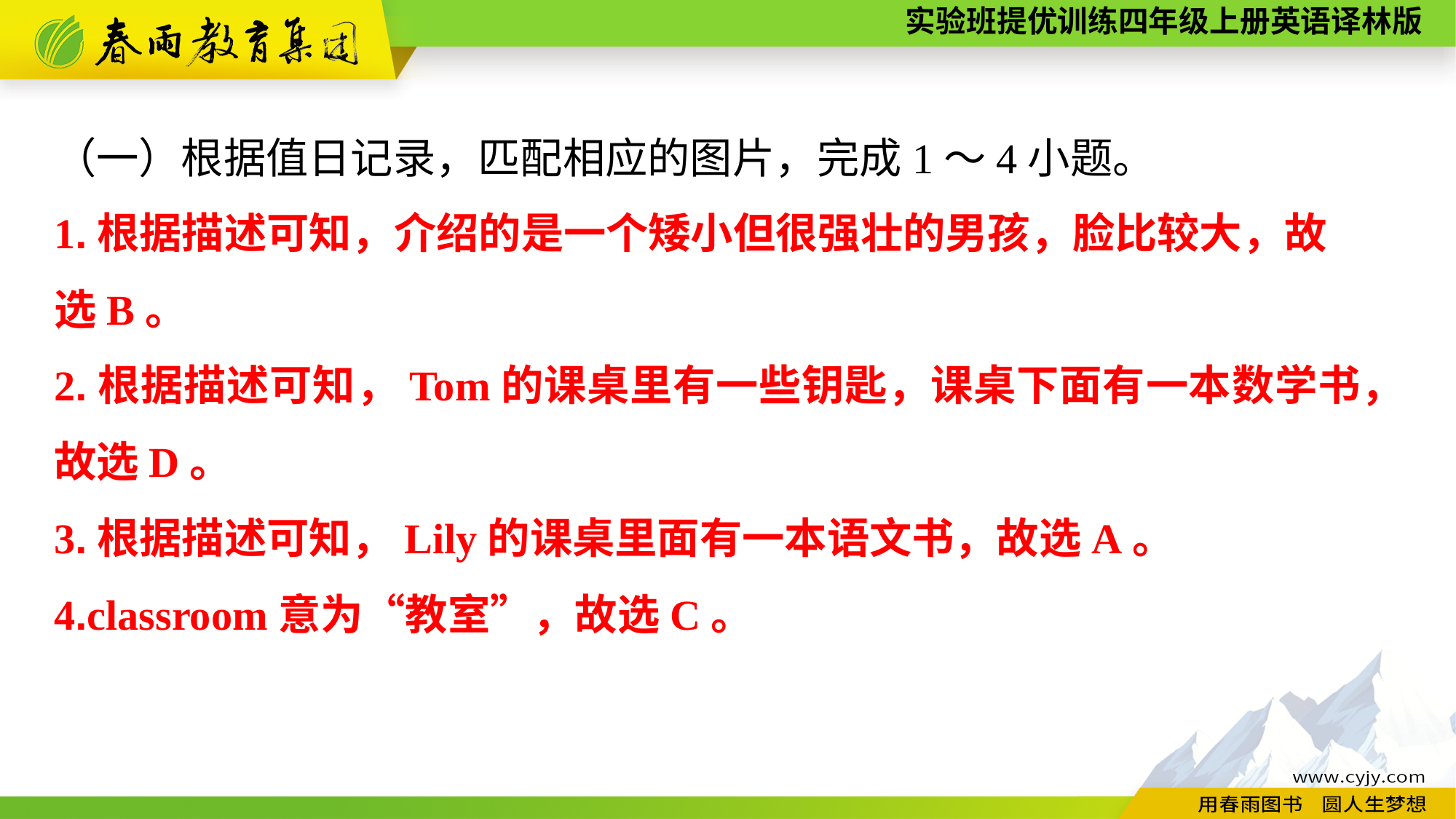

（一）根据值日记录，匹配相应的图片，完成1～4小题。
1.根据描述可知，介绍的是一个矮小但很强壮的男孩，脸比较大，故
选B。
2.根据描述可知，Tom的课桌里有一些钥匙，课桌下面有一本数学书，故选D。
3.根据描述可知，Lily的课桌里面有一本语文书，故选A。
4.classroom意为“教室”，故选C。